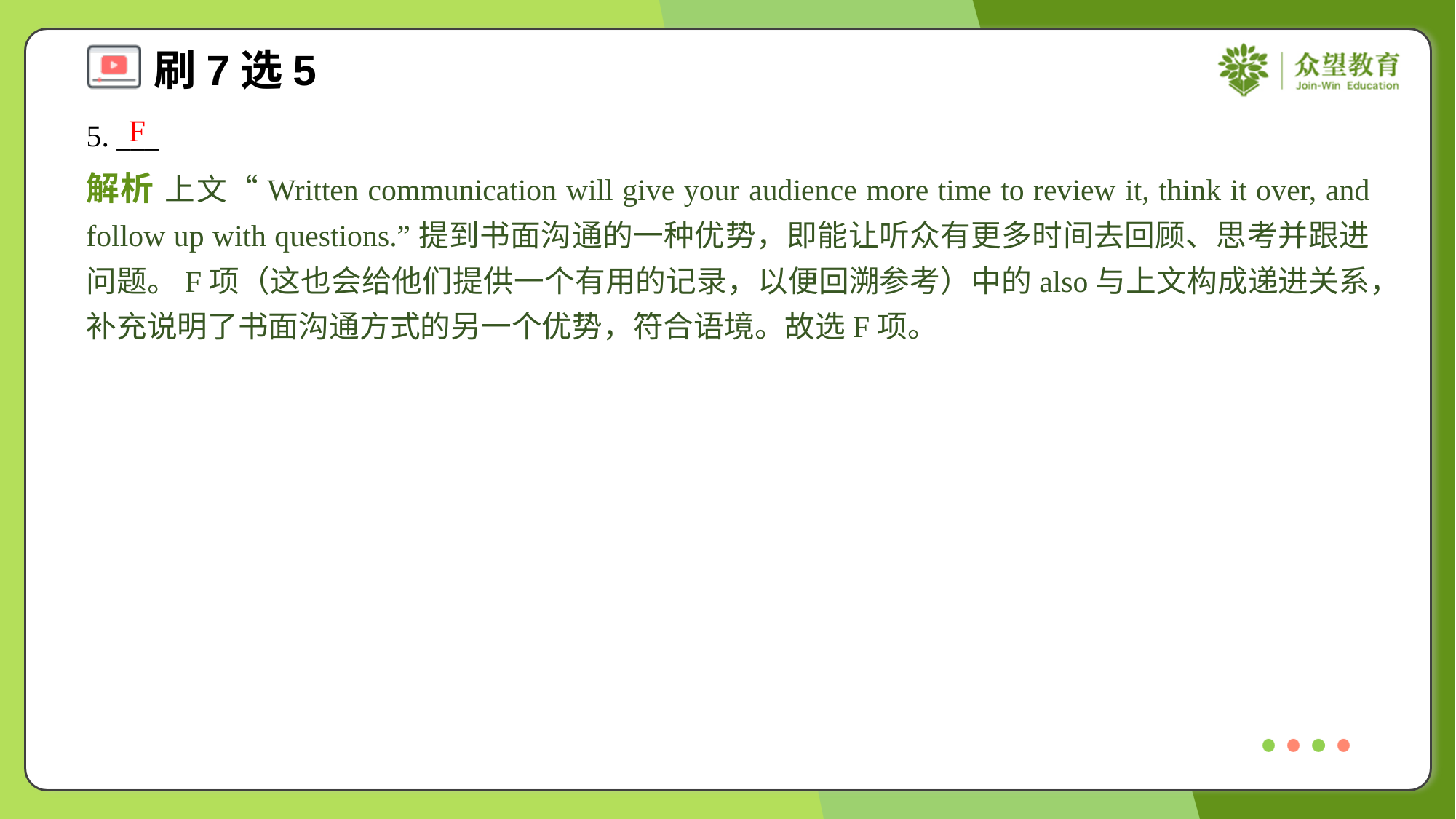

F
5. ___
解析 上文“Written communication will give your audience more time to review it, think it over, and follow up with questions.”提到书面沟通的一种优势，即能让听众有更多时间去回顾、思考并跟进问题。F项（这也会给他们提供一个有用的记录，以便回溯参考）中的also与上文构成递进关系，补充说明了书面沟通方式的另一个优势，符合语境。故选F项。